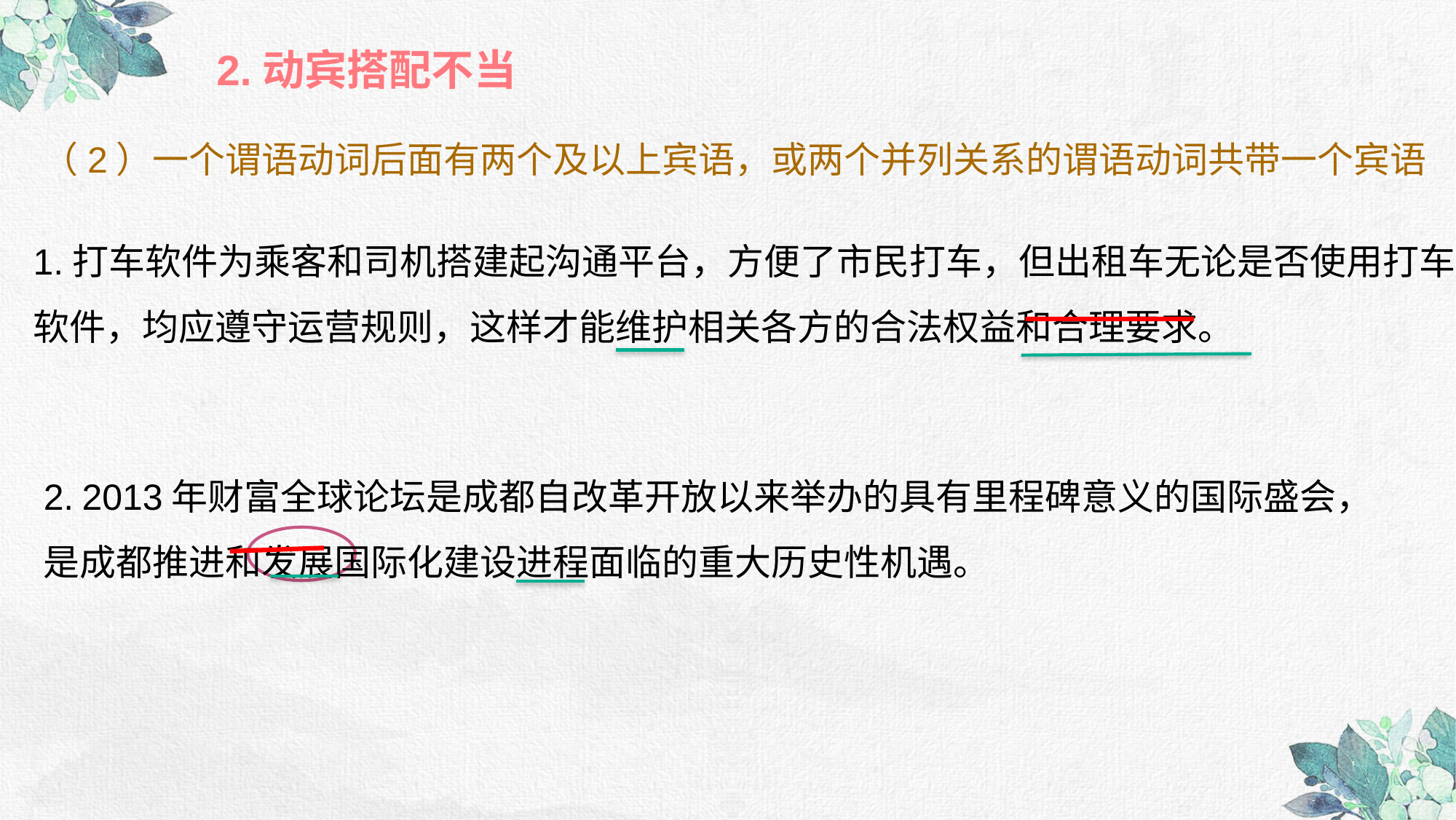

2.动宾搭配不当
（2）一个谓语动词后面有两个及以上宾语，或两个并列关系的谓语动词共带一个宾语
1.打车软件为乘客和司机搭建起沟通平台，方便了市民打车，但出租车无论是否使用打车软件，均应遵守运营规则，这样才能维护相关各方的合法权益和合理要求。

2. 2013年财富全球论坛是成都自改革开放以来举办的具有里程碑意义的国际盛会，是成都推进和发展国际化建设进程面临的重大历史性机遇。